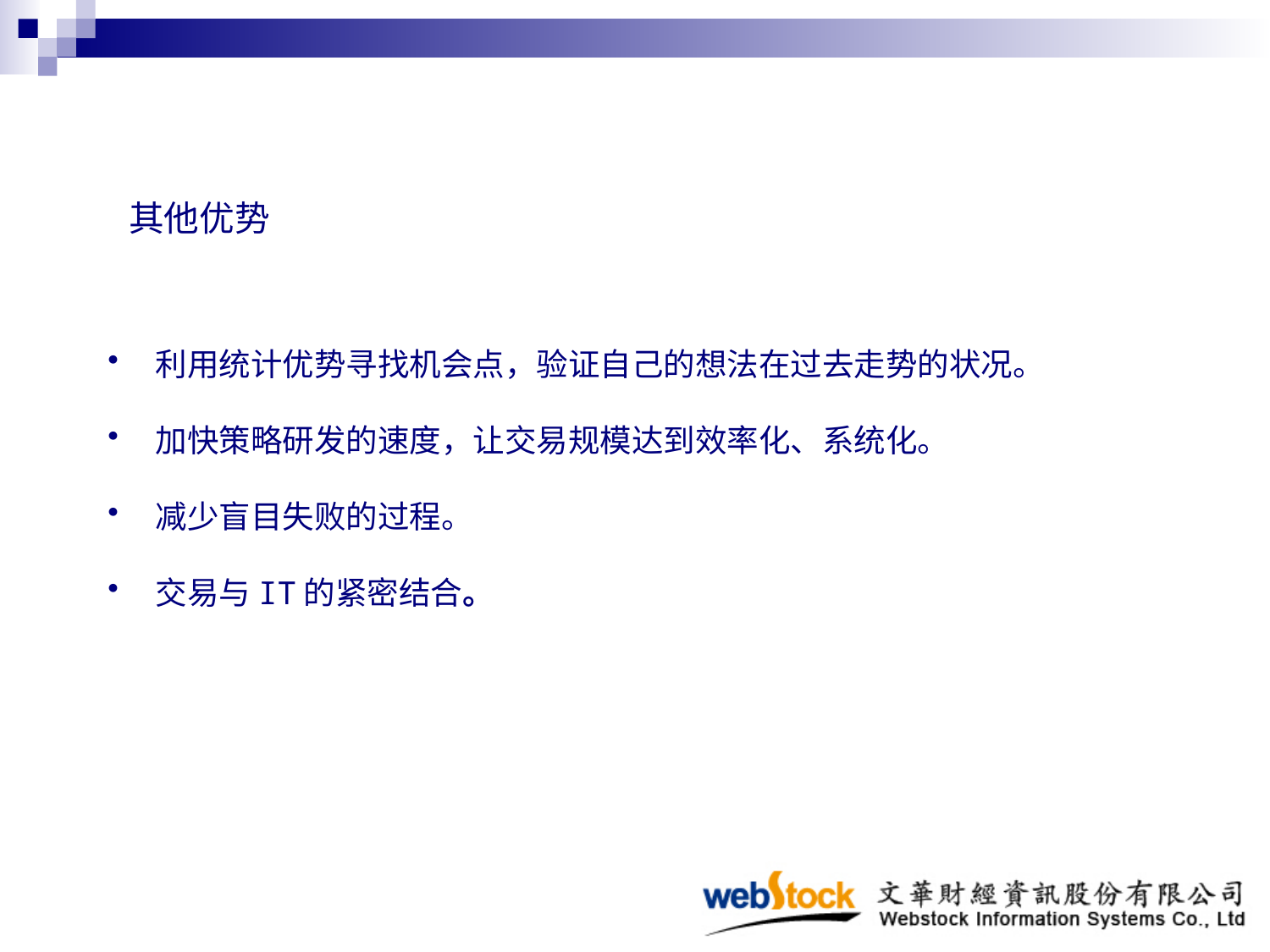

其他优势

利用统计优势寻找机会点，验证自己的想法在过去走势的状况。

加快策略研发的速度，让交易规模达到效率化、系统化。

减少盲目失败的过程。

交易与IT的紧密结合。